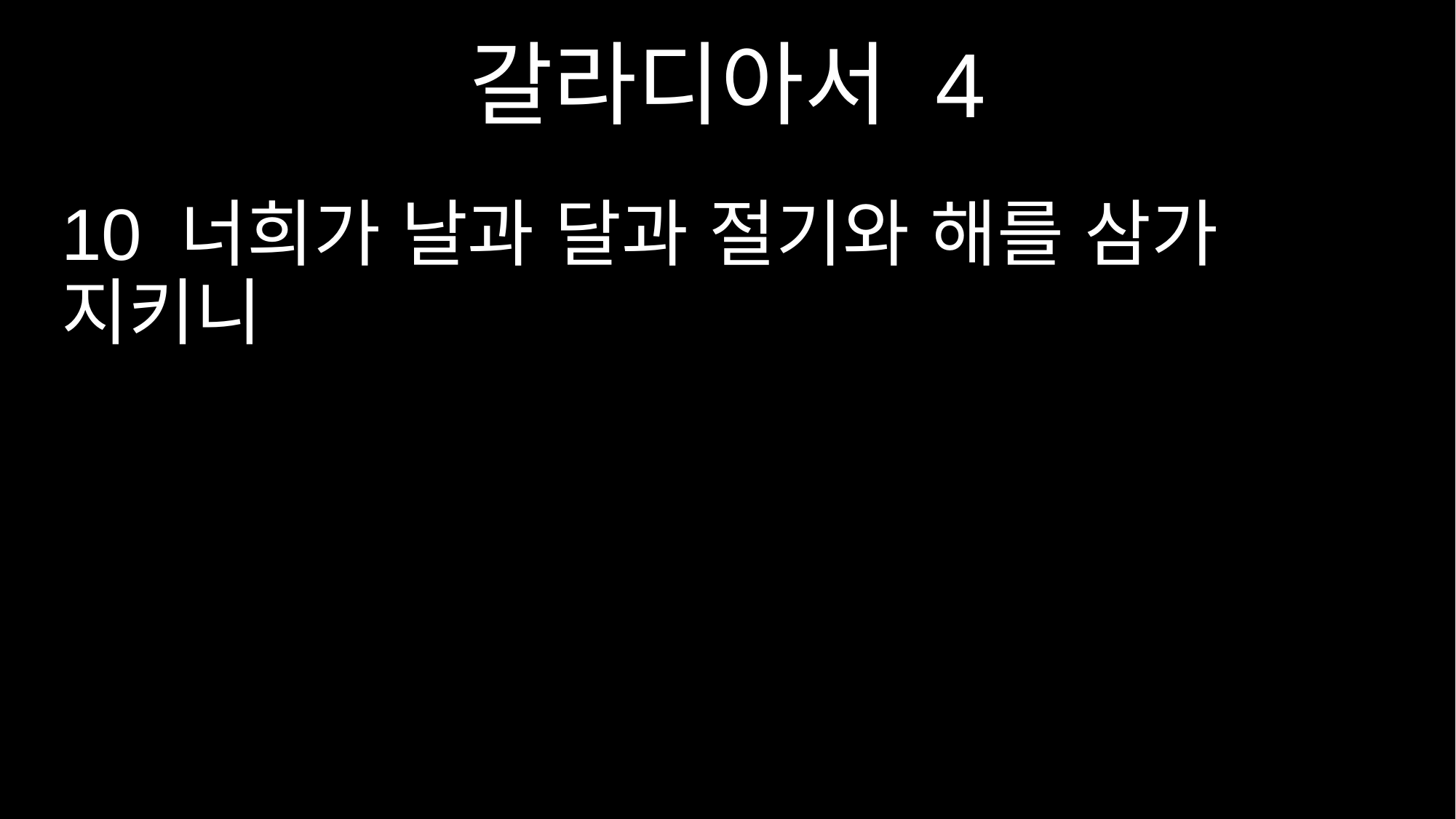

갈라디아서 4
10 너희가 날과 달과 절기와 해를 삼가 지키니